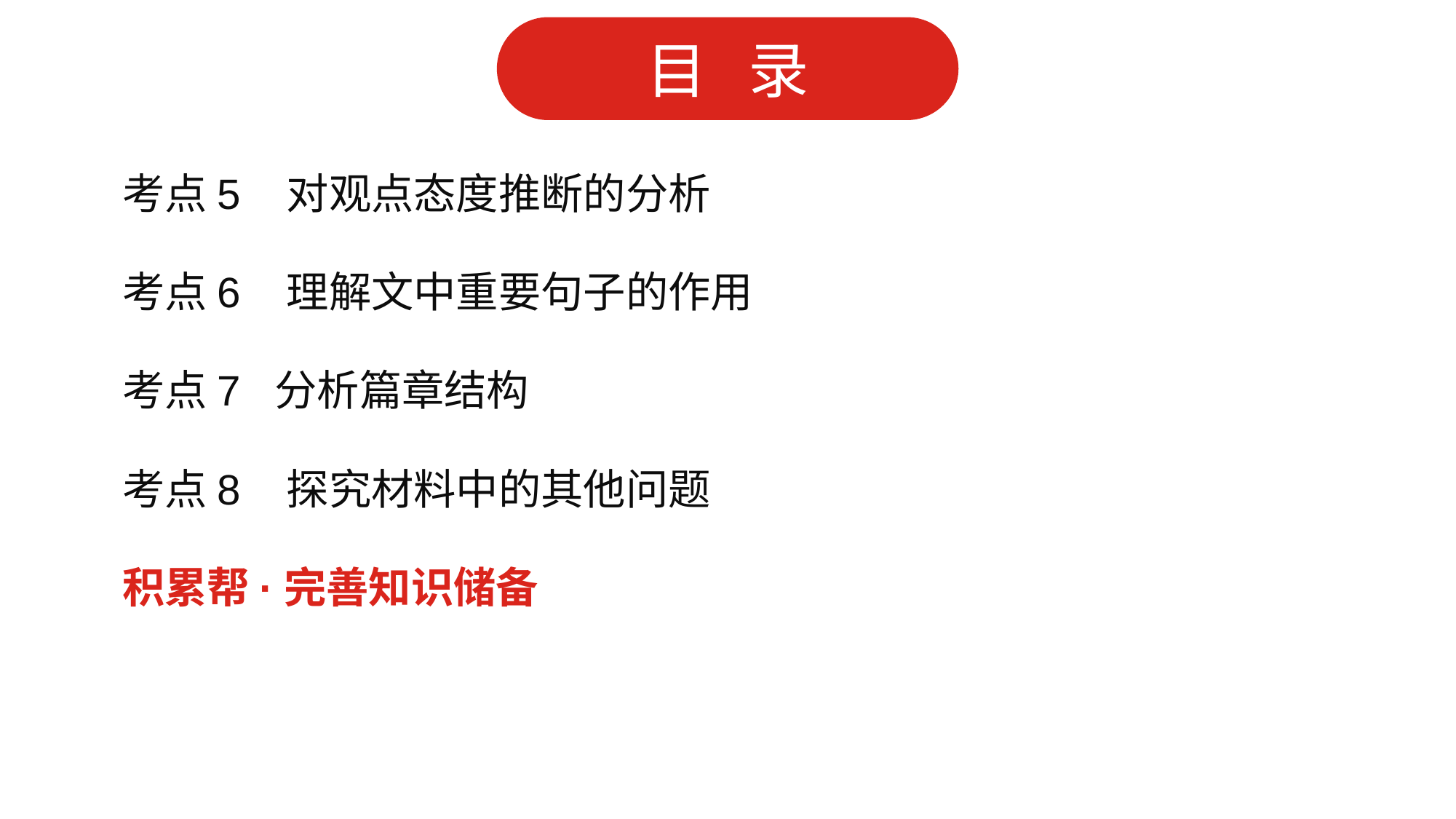

考点5   对观点态度推断的分析
考点6   理解文中重要句子的作用
考点7  分析篇章结构
考点8   探究材料中的其他问题
积累帮·完善知识储备